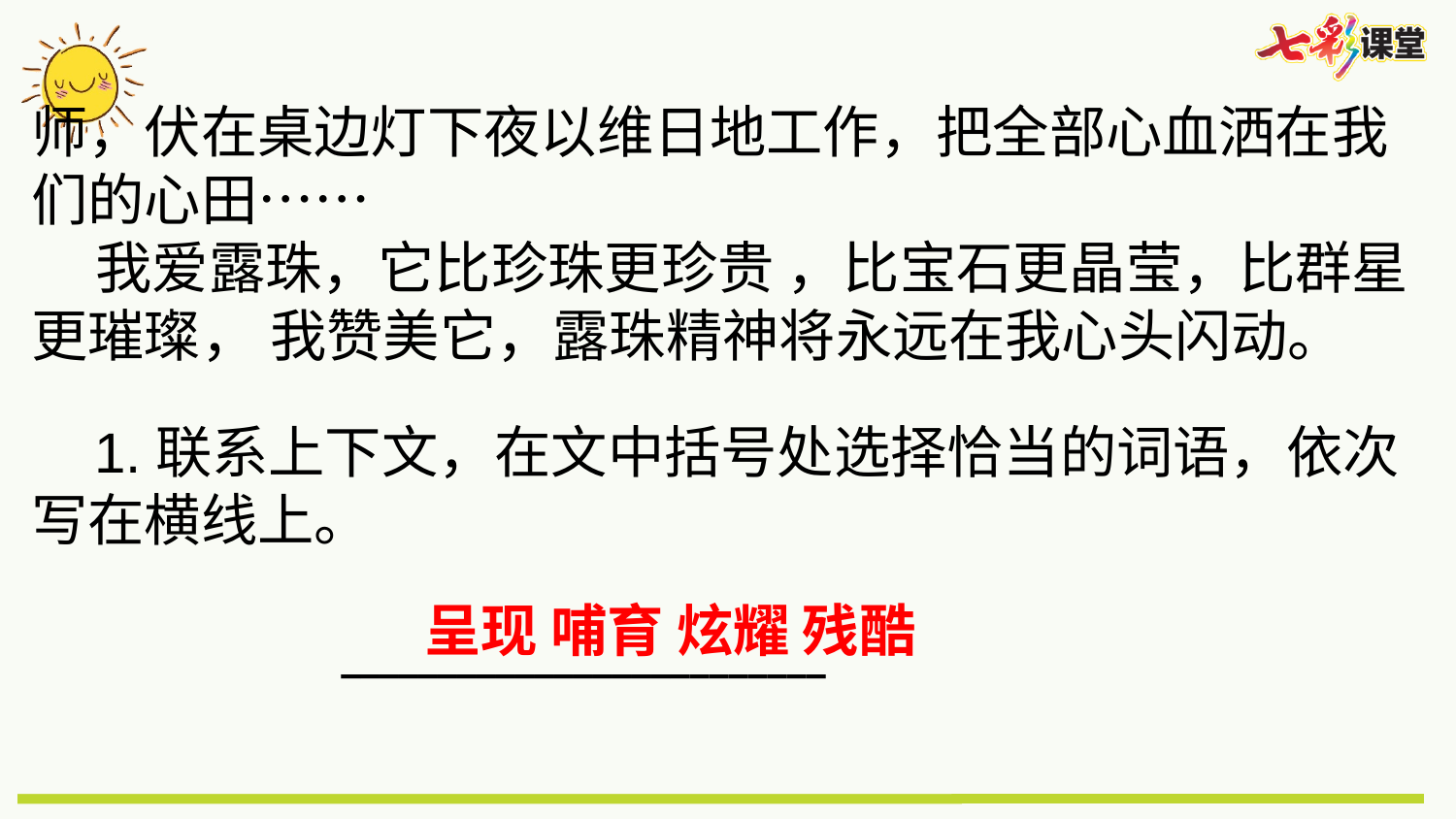

师，伏在桌边灯下夜以维日地工作，把全部心血洒在我们的心田……
    我爱露珠，它比珍珠更珍贵 ，比宝石更晶莹，比群星更璀璨， 我赞美它，露珠精神将永远在我心头闪动。
    1.联系上下文，在文中括号处选择恰当的词语，依次写在横线上。

呈现 哺育 炫耀 残酷
—————————————————————————